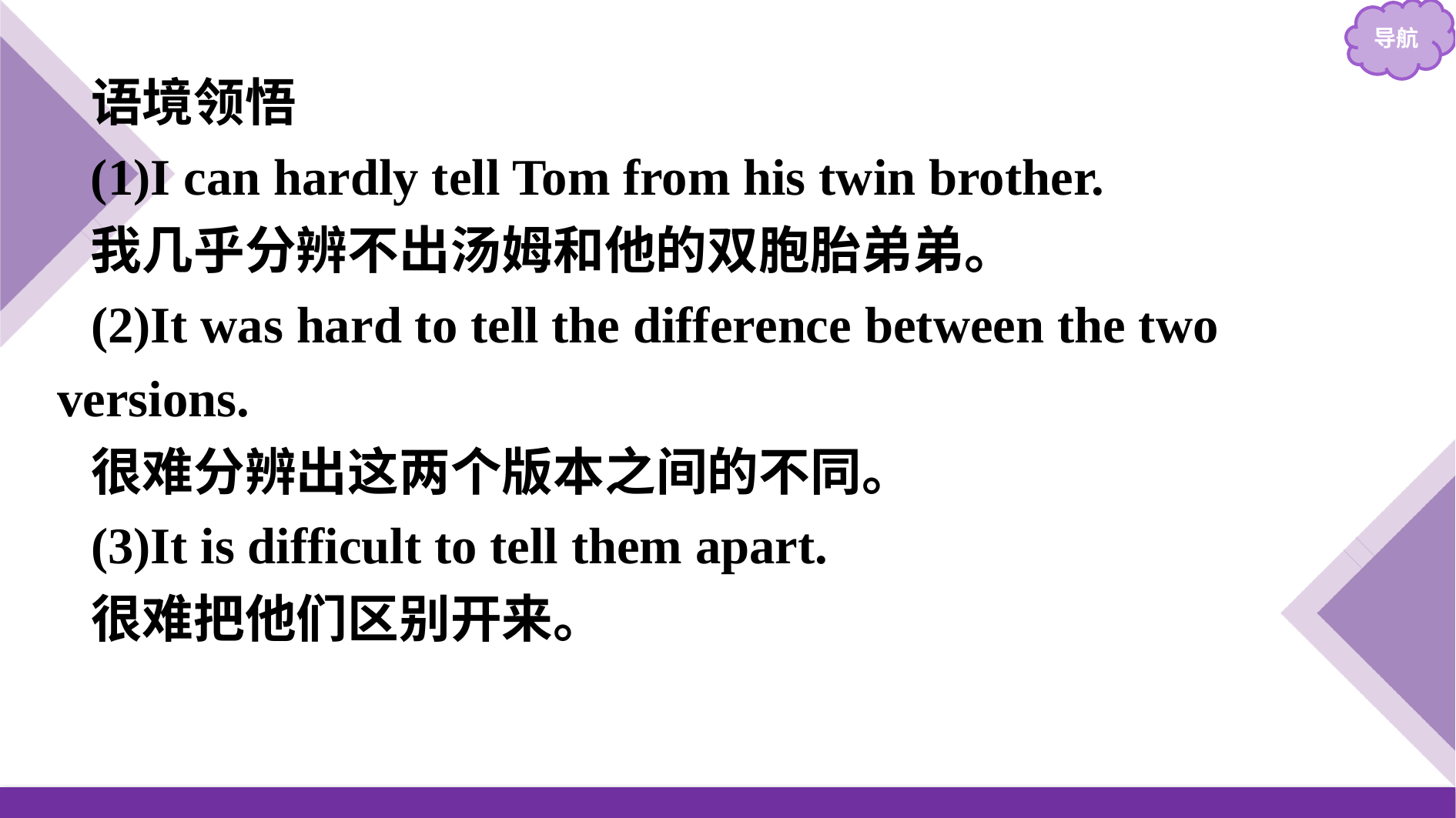

语境领悟
(1)I can hardly tell Tom from his twin brother.
我几乎分辨不出汤姆和他的双胞胎弟弟。
(2)It was hard to tell the difference between the two versions.
很难分辨出这两个版本之间的不同。
(3)It is difficult to tell them apart.
很难把他们区别开来。